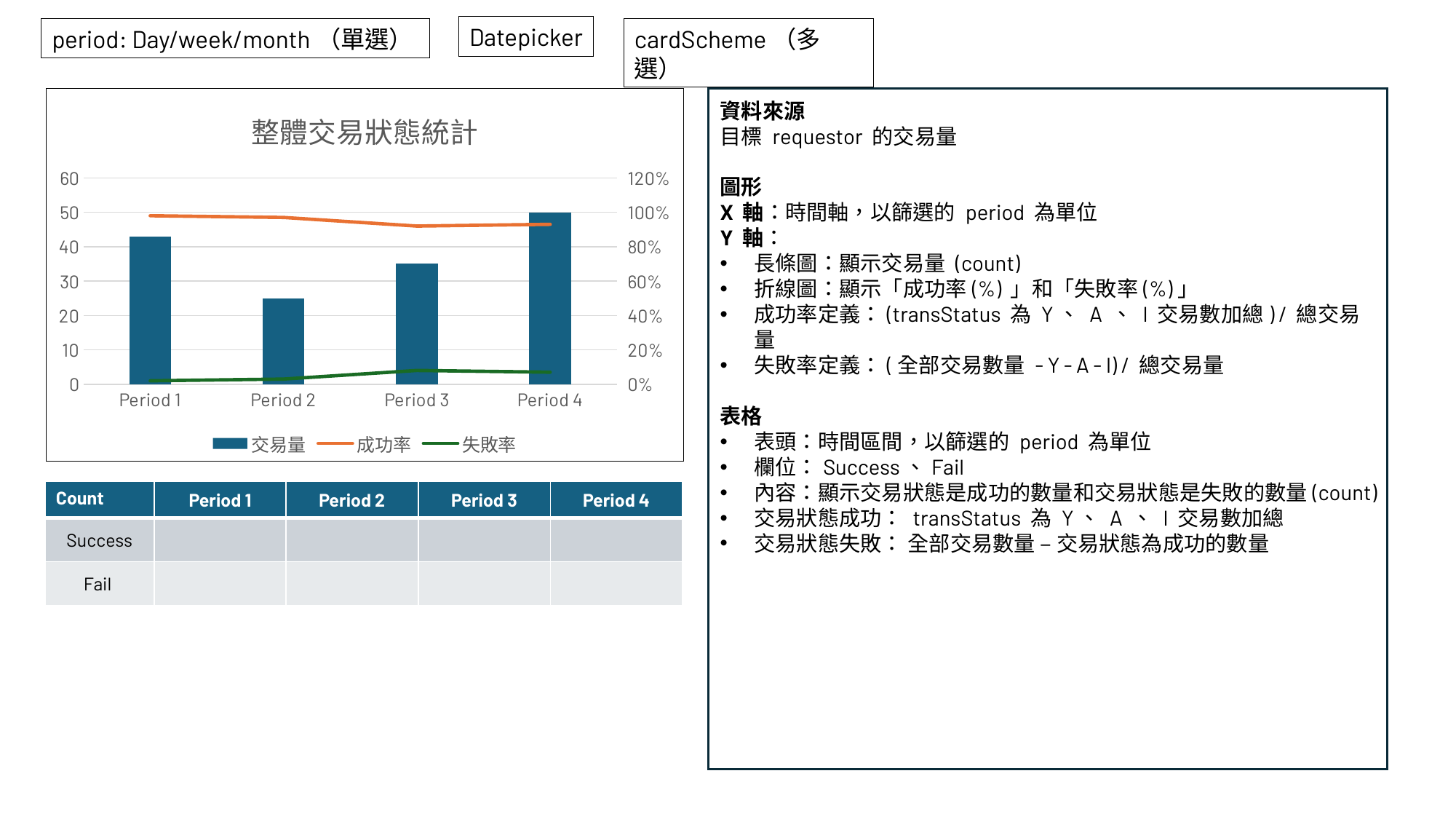

Datepicker
period: Day/week/month（單選）
cardScheme（多選）

### Chart: 整體交易狀態統計

| Category | 交易量 | 成功率 | 失敗率 |
|---|---|---|---|
| Period 1 | 43.0 | 0.98 | 0.02 |
| Period 2 | 25.0 | 0.97 | 0.03 |
| Period 3 | 35.0 | 0.92 | 0.08 |
| Period 4 | 50.0 | 0.93 | 0.07 |
資料來源
目標 requestor 的交易量

圖形
X 軸：時間軸，以篩選的 period 為單位
Y 軸：
長條圖：顯示交易量 (count)
折線圖：顯示「成功率(%) 」和「失敗率(%)」
成功率定義：(transStatus 為 Y、 A 、 I 交易數加總) / 總交易量
失敗率定義：(全部交易數量 - Y - A - I) / 總交易量

表格
表頭：時間區間，以篩選的 period 為單位
欄位：Success、Fail
內容：顯示交易狀態是成功的數量和交易狀態是失敗的數量(count)
交易狀態成功： transStatus 為 Y、 A 、 I 交易數加總
交易狀態失敗： 全部交易數量 – 交易狀態為成功的數量

| Count | Period 1 | Period 2 | Period 3 | Period 4 |
| --- | --- | --- | --- | --- |
| Success |  |  |  |  |
| Fail |  |  |  |  |